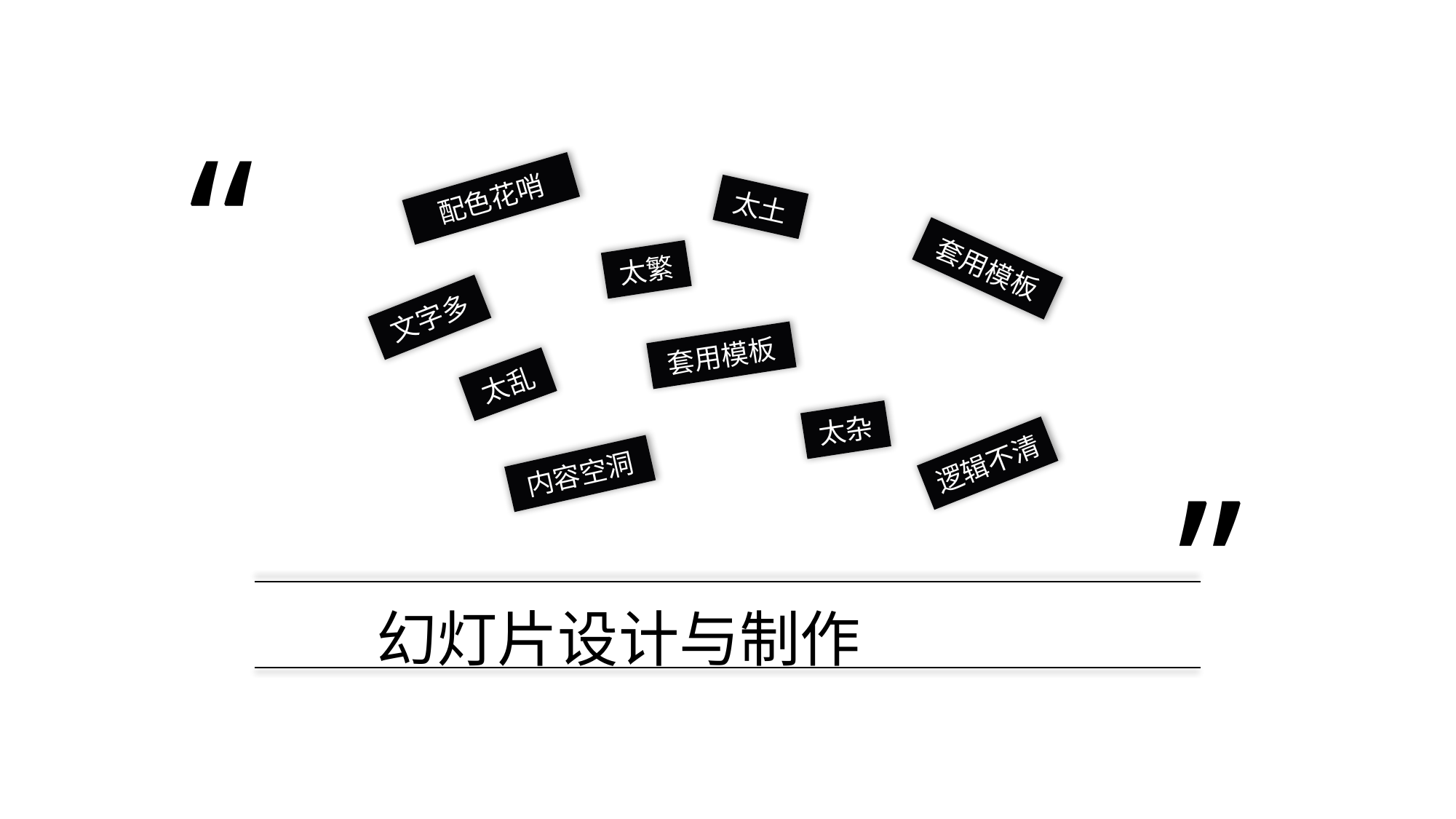

“
配色花哨
太土
套用模板
太繁
文字多
套用模板
太乱
太杂
逻辑不清
内容空洞
”
幻灯片设计与制作